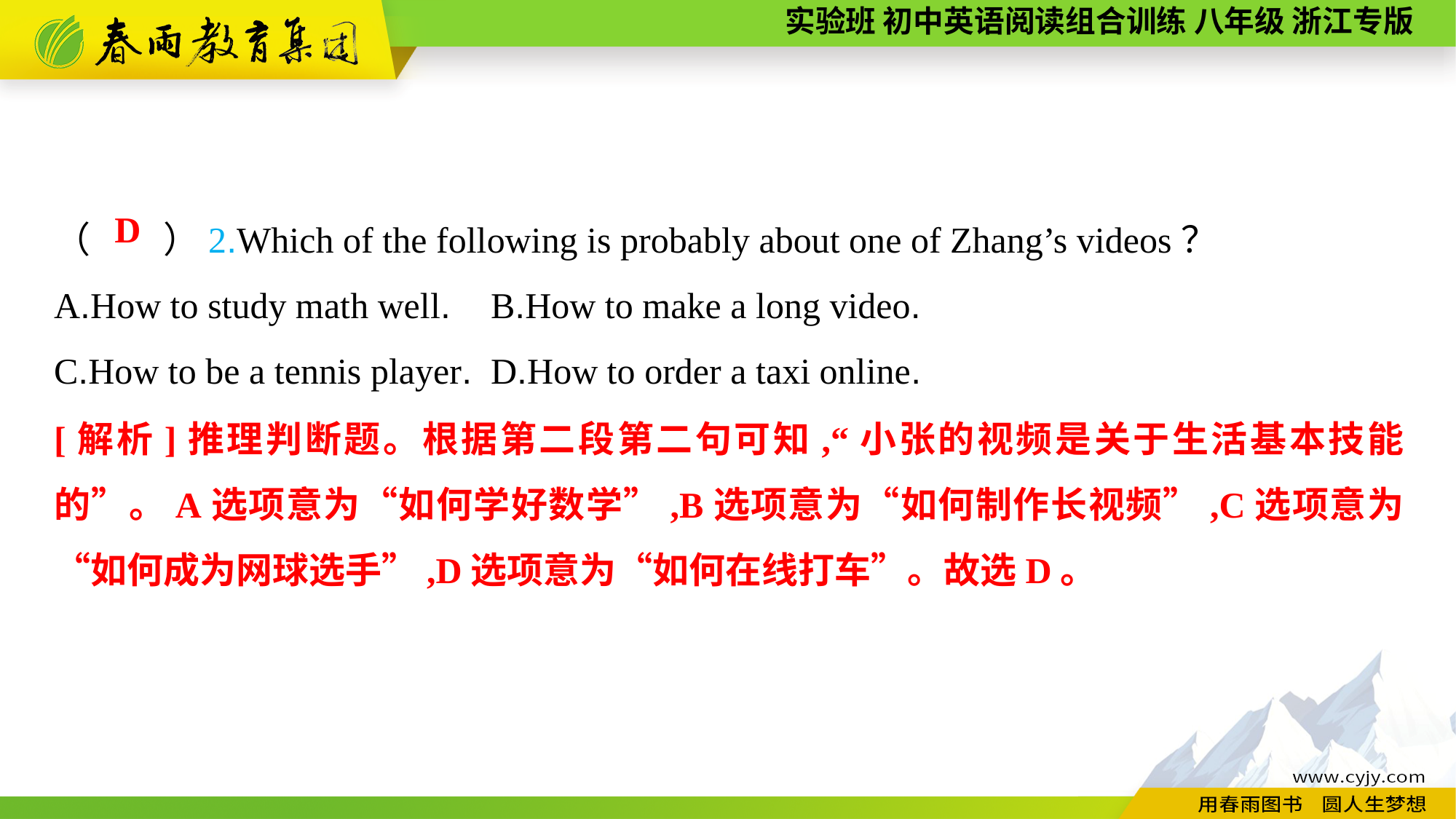

（　　）2.Which of the following is probably about one of Zhang’s videos？
A.How to study math well.	B.How to make a long video.
C.How to be a tennis player.	D.How to order a taxi online.
D
[解析]推理判断题。根据第二段第二句可知,“小张的视频是关于生活基本技能的”。A选项意为“如何学好数学”,B选项意为“如何制作长视频”,C选项意为“如何成为网球选手”,D选项意为“如何在线打车”。故选D。